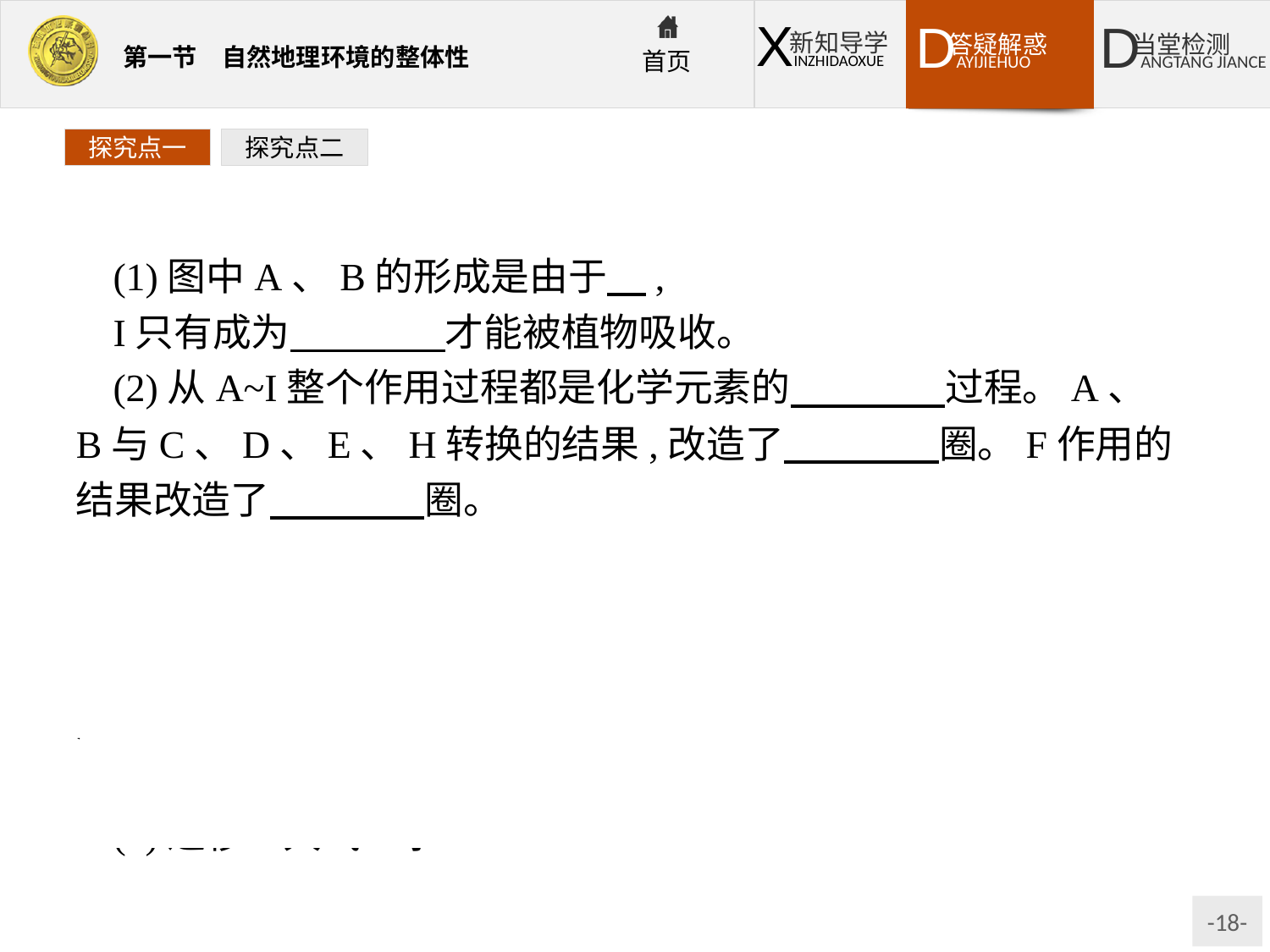

探究点一
探究点二
(1)图中A、B的形成是由于　,
I只有成为　　　　才能被植物吸收。
(2)从A~I整个作用过程都是化学元素的　　　　过程。A、B与C、D、E、H转换的结果,改造了　　　　圈。F作用的结果改造了　　　　圈。
解析:自然地理环境的物质迁移和能量流动使自然地理环境各要素相互联系、相互影响,构成一个统一的整体。生物的生长发育要依赖于环境为它提供的物质和能量,生物又通过新陈代谢把废弃物排放到环境中。
答案:(1)绿色植物的光合作用　水溶液
(2)迁移　大气　水